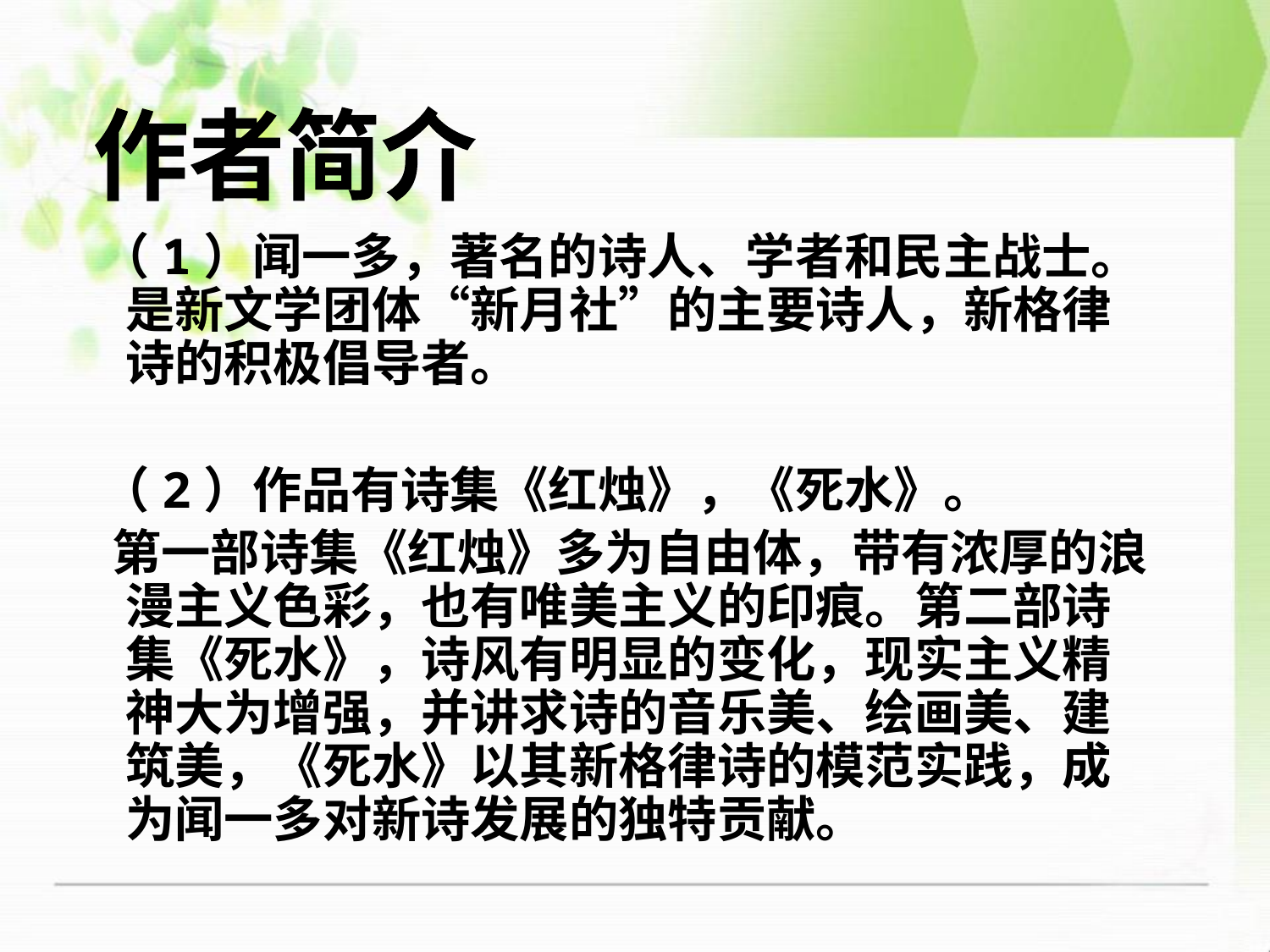

作者简介
 （1）闻一多，著名的诗人、学者和民主战士。是新文学团体“新月社”的主要诗人，新格律诗的积极倡导者。

 （2）作品有诗集《红烛》，《死水》。
  第一部诗集《红烛》多为自由体，带有浓厚的浪漫主义色彩，也有唯美主义的印痕。第二部诗集《死水》，诗风有明显的变化，现实主义精神大为增强，并讲求诗的音乐美、绘画美、建筑美，《死水》以其新格律诗的模范实践，成为闻一多对新诗发展的独特贡献。
PPT模板：www.1ppt.com/moban/                  PPT素材：www.1ppt.com/sucai/
PPT背景：www.1ppt.com/beijing/                   PPT图表：www.1ppt.com/tubiao/
PPT下载：www.1ppt.com/xiazai/                     PPT教程： www.1ppt.com/powerpoint/
资料下载：www.1ppt.com/ziliao/                   范文下载：www.1ppt.com/fanwen/
试卷下载：www.1ppt.com/shiti/                     教案下载：www.1ppt.com/jiaoan/
PPT论坛：www.1ppt.cn                                     PPT课件：www.1ppt.com/kejian/
语文课件：www.1ppt.com/kejian/yuwen/    数学课件：www.1ppt.com/kejian/shuxue/
英语课件：www.1ppt.com/kejian/yingyu/    美术课件：www.1ppt.com/kejian/meishu/
科学课件：www.1ppt.com/kejian/kexue/     物理课件：www.1ppt.com/kejian/wuli/
化学课件：www.1ppt.com/kejian/huaxue/  生物课件：www.1ppt.com/kejian/shengwu/
地理课件：www.1ppt.com/kejian/dili/          历史课件：www.1ppt.com/kejian/lishi/